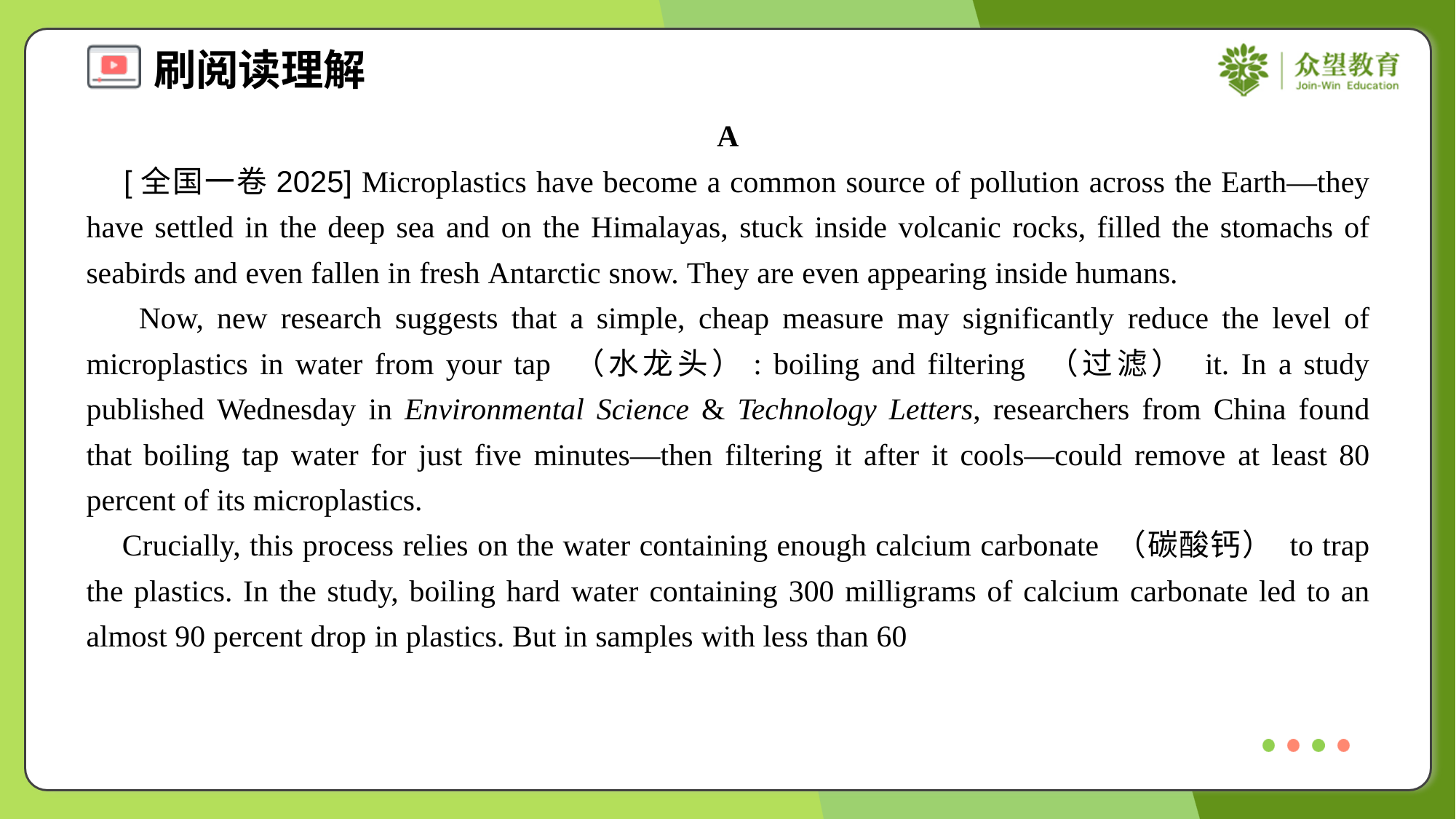

A
    [全国一卷2025] Microplastics have become a common source of pollution across the Earth—they have settled in the deep sea and on the Himalayas, stuck inside volcanic rocks, filled the stomachs of seabirds and even fallen in fresh Antarctic snow. They are even appearing inside humans.
    Now, new research suggests that a simple, cheap measure may significantly reduce the level of microplastics in water from your tap （水龙头）: boiling and filtering （过滤） it. In a study published Wednesday in Environmental Science & Technology Letters, researchers from China found that boiling tap water for just five minutes—then filtering it after it cools—could remove at least 80 percent of its microplastics.
    Crucially, this process relies on the water containing enough calcium carbonate （碳酸钙） to trap the plastics. In the study, boiling hard water containing 300 milligrams of calcium carbonate led to an almost 90 percent drop in plastics. But in samples with less than 60